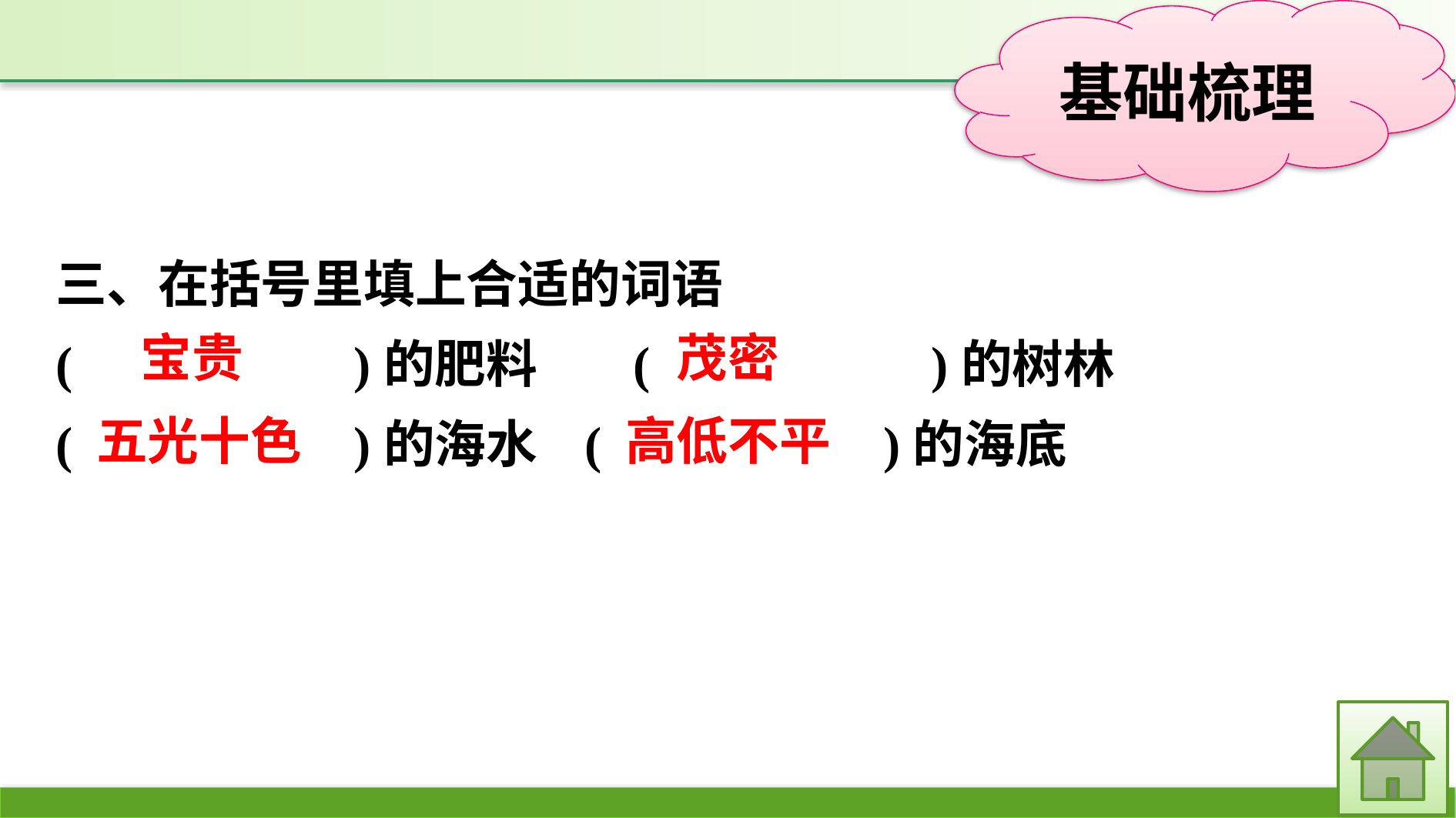

三、在括号里填上合适的词语
(　　　　　)的肥料　	(　　　　　)的树林
(　　　　　)的海水	(　　　　　)的海底
茂密
宝贵
五光十色
高低不平